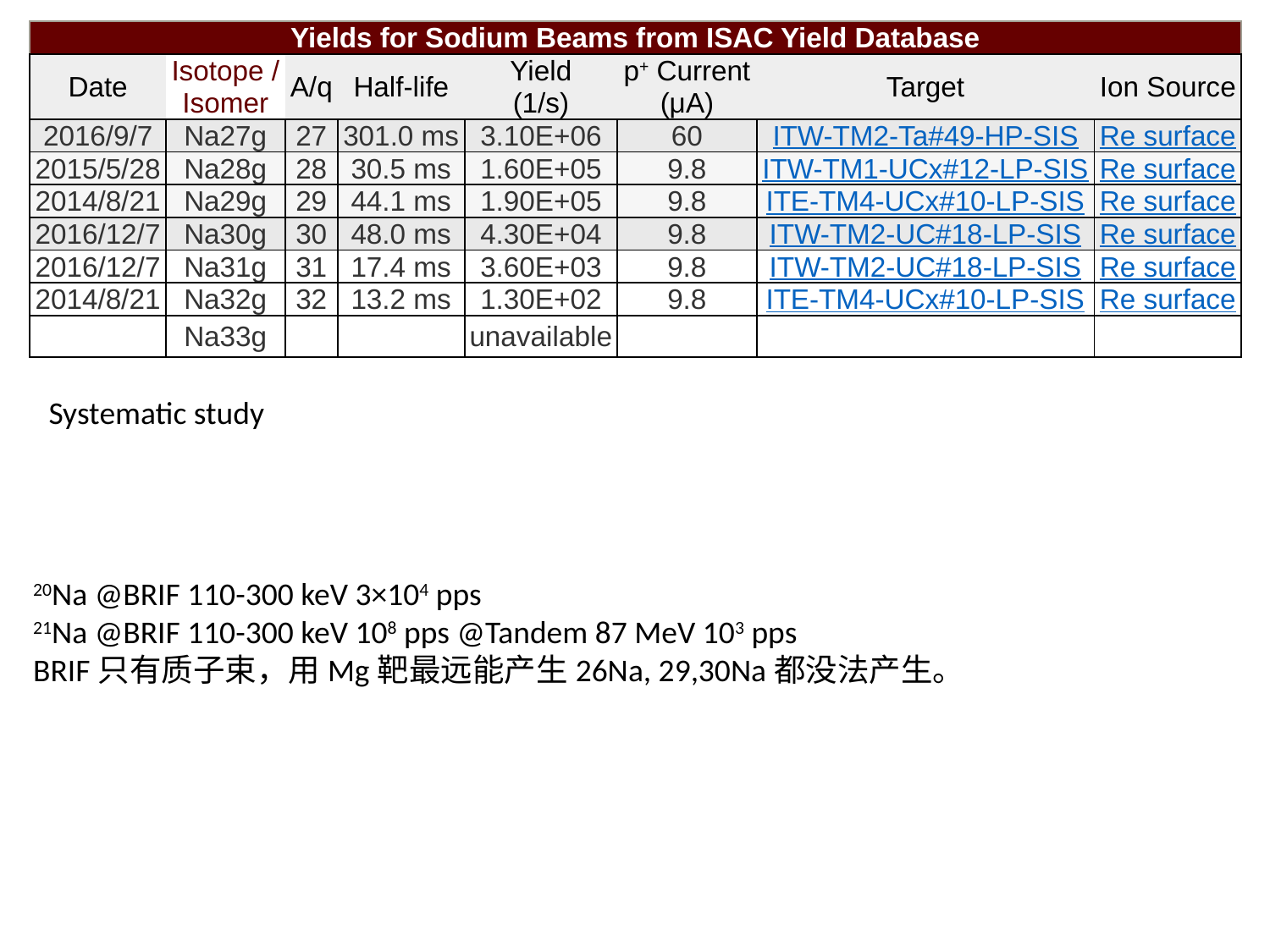

| Yields for Sodium Beams from ISAC Yield Database |  |  |  |  |  |  |  |
| --- | --- | --- | --- | --- | --- | --- | --- |
| Date | Isotope / | A/q | Half-life | Yield | p+ Current | Target | Ion Source |
|  | Isomer |  |  | (1/s) | (μA) |  |  |
| 2016/9/7 | Na27g | 27 | 301.0 ms | 3.10E+06 | 60 | ITW-TM2-Ta#49-HP-SIS | Re surface |
| 2015/5/28 | Na28g | 28 | 30.5 ms | 1.60E+05 | 9.8 | ITW-TM1-UCx#12-LP-SIS | Re surface |
| 2014/8/21 | Na29g | 29 | 44.1 ms | 1.90E+05 | 9.8 | ITE-TM4-UCx#10-LP-SIS | Re surface |
| 2016/12/7 | Na30g | 30 | 48.0 ms | 4.30E+04 | 9.8 | ITW-TM2-UC#18-LP-SIS | Re surface |
| 2016/12/7 | Na31g | 31 | 17.4 ms | 3.60E+03 | 9.8 | ITW-TM2-UC#18-LP-SIS | Re surface |
| 2014/8/21 | Na32g | 32 | 13.2 ms | 1.30E+02 | 9.8 | ITE-TM4-UCx#10-LP-SIS | Re surface |
|  | Na33g |  |  | unavailable |  |  |  |
Systematic study
20Na @BRIF 110-300 keV 3×104 pps
21Na @BRIF 110-300 keV 108 pps @Tandem 87 MeV 103 pps
BRIF只有质子束，用Mg靶最远能产生26Na, 29,30Na都没法产生。